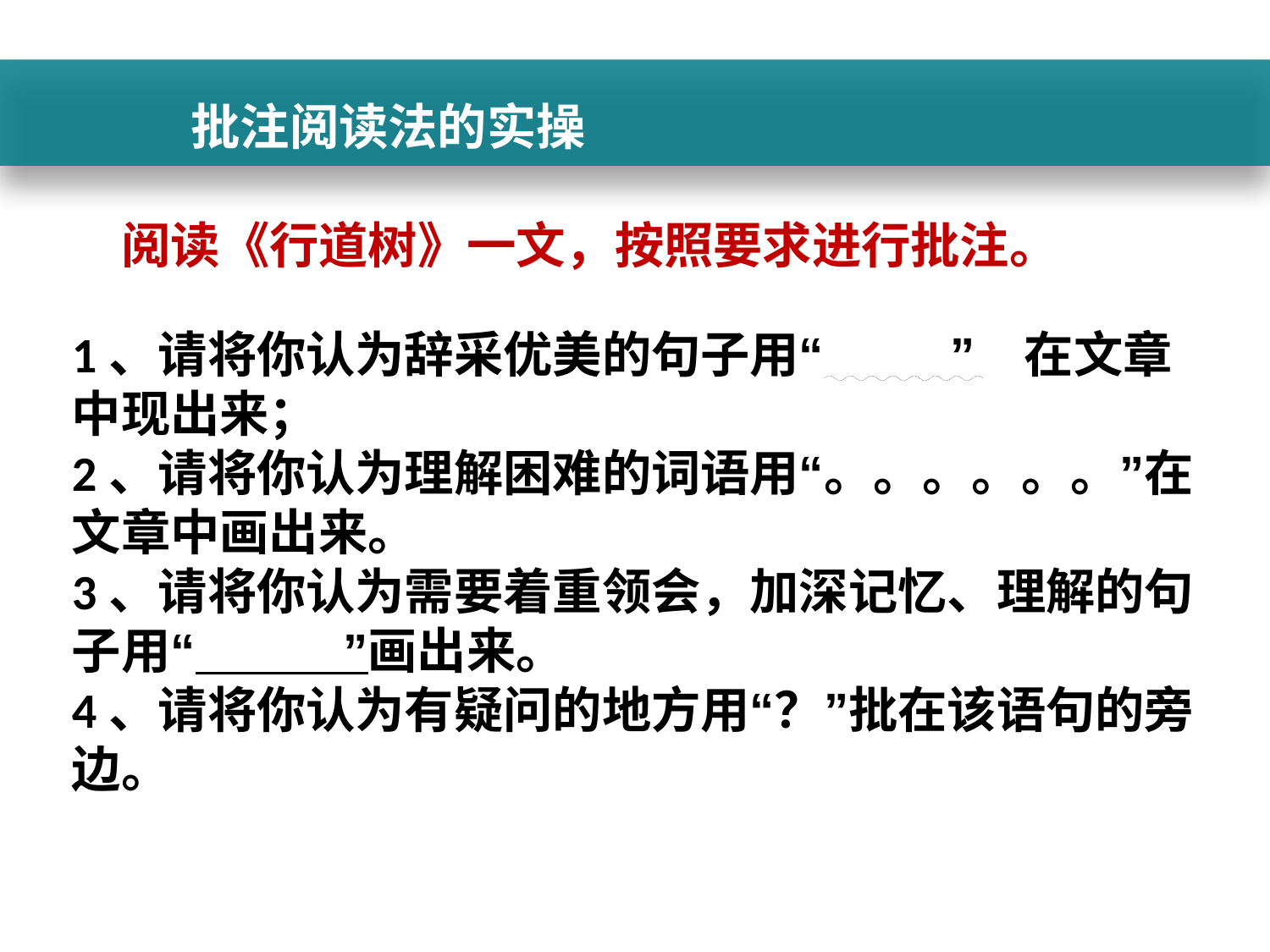

批注阅读法的实操
阅读《行道树》一文，按照要求进行批注。
1、请将你认为辞采优美的句子用“　　  ”　在文章中现出来；
2、请将你认为理解困难的词语用“。。。。。。”在文章中画出来。
3、请将你认为需要着重领会，加深记忆、理解的句子用“　　　”画出来。
4、请将你认为有疑问的地方用“？”批在该语句的旁边。